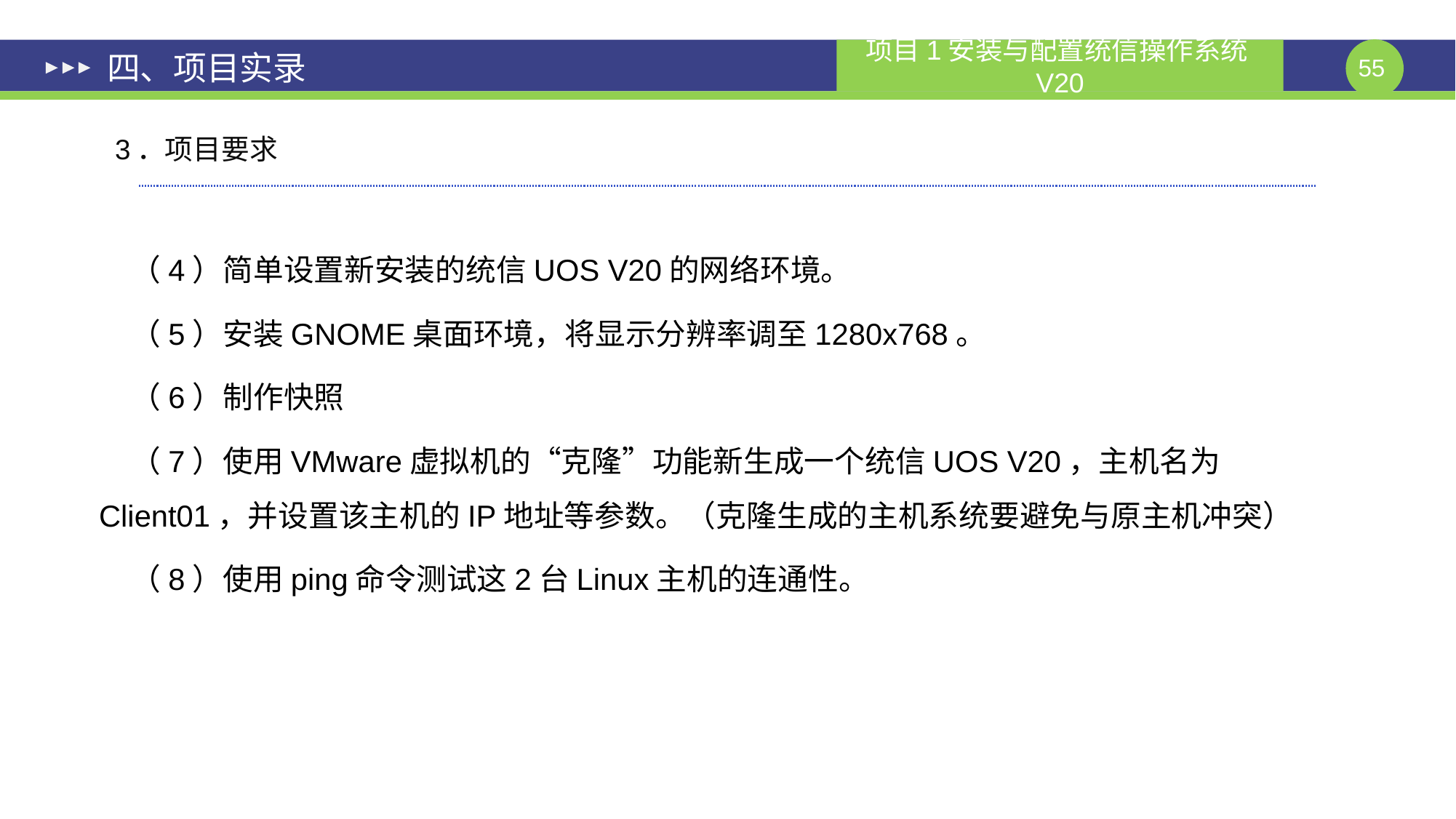

# 四、项目实录
3．项目要求

（4）简单设置新安装的统信UOS V20的网络环境。
（5）安装GNOME桌面环境，将显示分辨率调至1280x768。
（6）制作快照
（7）使用VMware虚拟机的“克隆”功能新生成一个统信UOS V20，主机名为Client01，并设置该主机的IP地址等参数。（克隆生成的主机系统要避免与原主机冲突）
（8）使用ping命令测试这2台Linux主机的连通性。